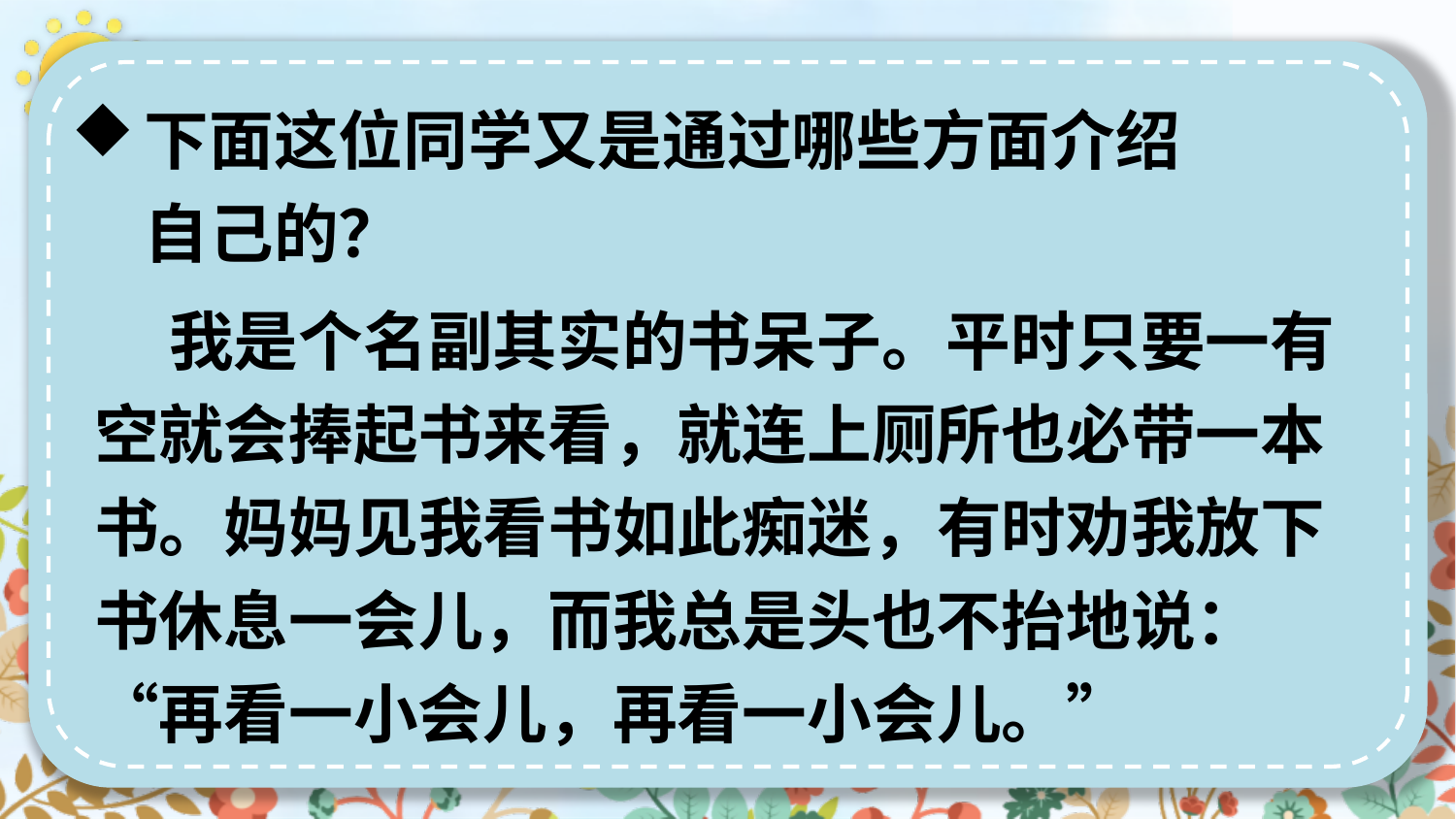

下面这位同学又是通过哪些方面介绍自己的？
    我是个名副其实的书呆子。平时只要一有空就会捧起书来看，就连上厕所也必带一本书。妈妈见我看书如此痴迷，有时劝我放下书休息一会儿，而我总是头也不抬地说：“再看一小会儿，再看一小会儿。”